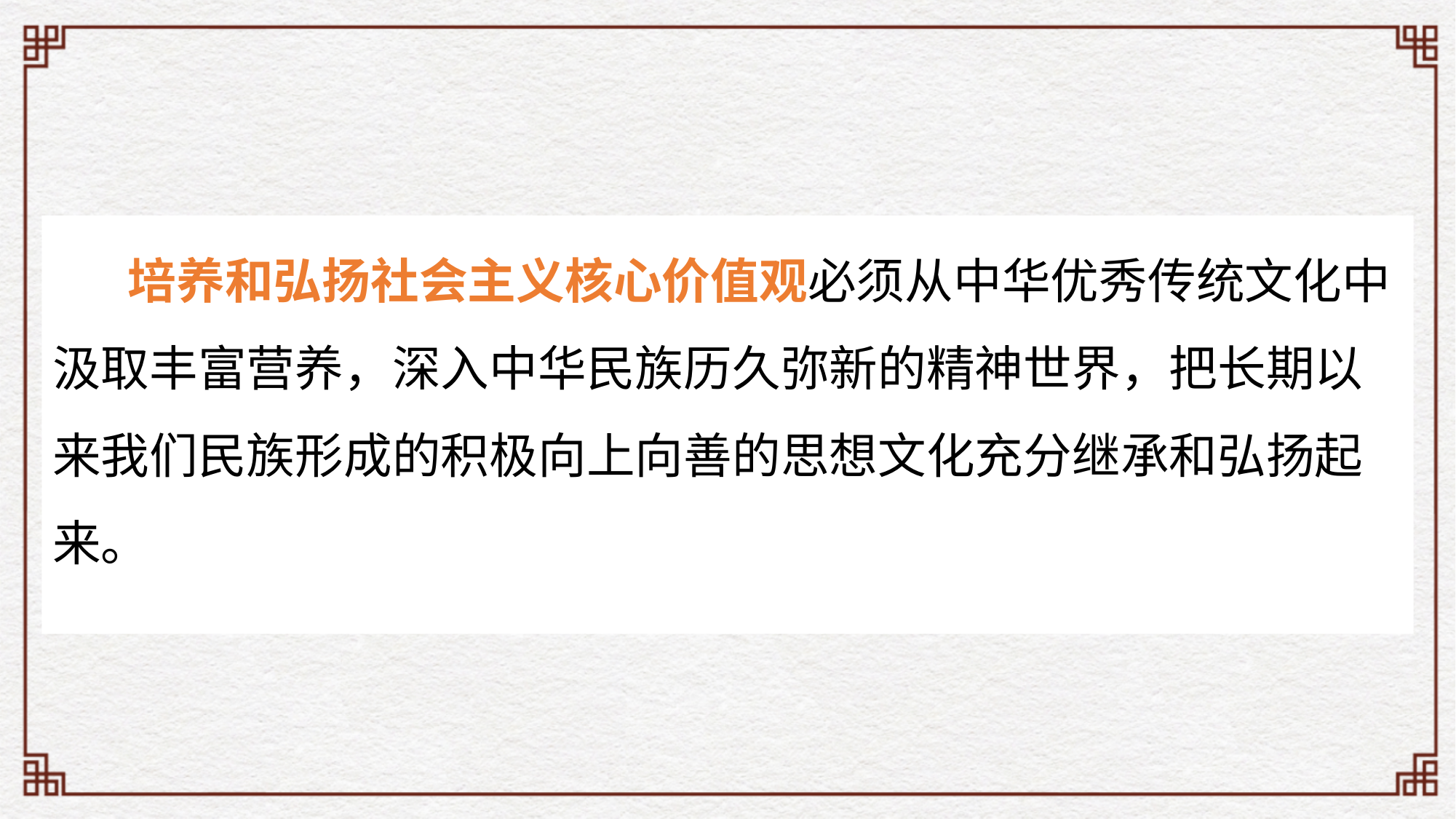

培养和弘扬社会主义核心价值观必须从中华优秀传统文化中汲取丰富营养，深入中华民族历久弥新的精神世界，把长期以来我们民族形成的积极向上向善的思想文化充分继承和弘扬起来。